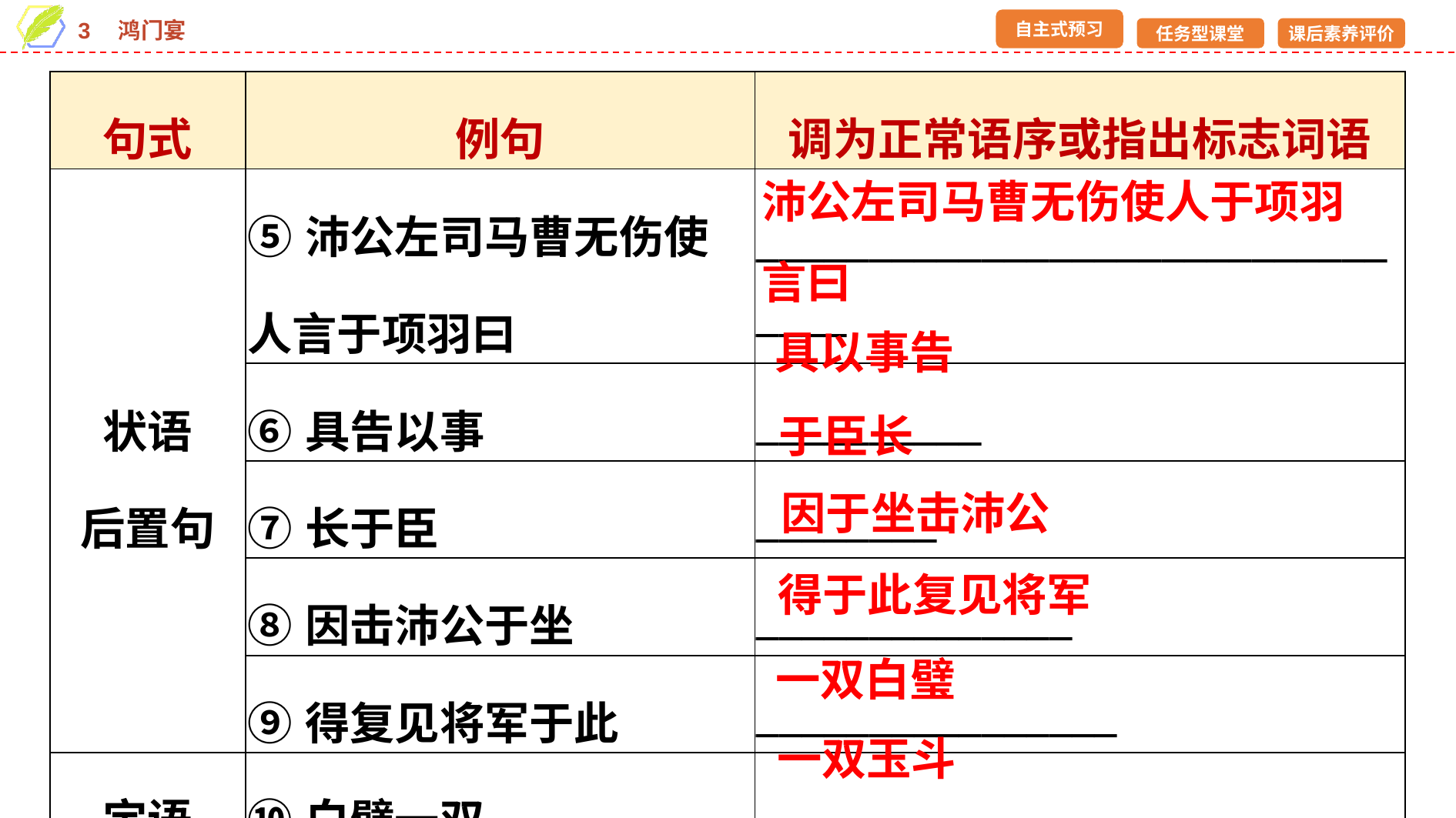

| 句式 | 例句 | 调为正常语序或指出标志词语 |
| --- | --- | --- |
| 状语 后置句 | ⑤沛公左司马曹无伤使人言于项羽曰 | \_\_\_\_\_\_\_\_\_\_\_\_\_\_\_\_\_\_\_\_\_\_\_\_\_\_\_\_\_\_\_\_ |
|  | ⑥具告以事 | \_\_\_\_\_\_\_\_\_\_ |
|  | ⑦长于臣 | \_\_\_\_\_\_\_\_ |
|  | ⑧因击沛公于坐 | \_\_\_\_\_\_\_\_\_\_\_\_\_\_ |
|  | ⑨得复见将军于此 | \_\_\_\_\_\_\_\_\_\_\_\_\_\_\_\_ |
| 定语 后置句 | ⑩白璧一双 | \_\_\_\_\_\_\_\_\_\_ |
|  | ,玉斗一双 | \_\_\_\_\_\_\_\_\_\_ |
沛公左司马曹无伤使人于项羽言曰
具以事告
于臣长
因于坐击沛公
得于此复见将军
一双白璧
一双玉斗